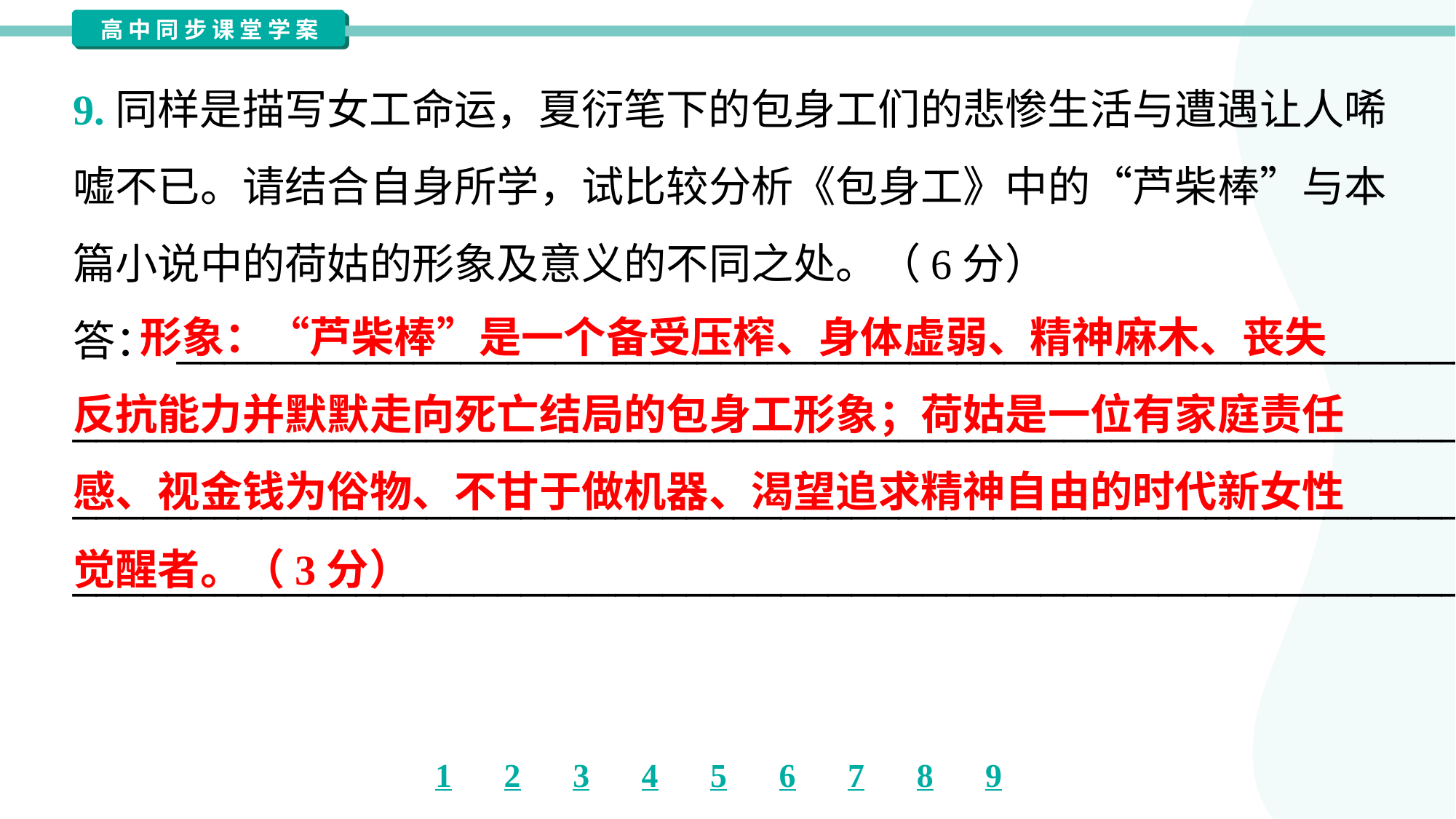

9.同样是描写女工命运，夏衍笔下的包身工们的悲惨生活与遭遇让人唏
嘘不已。请结合自身所学，试比较分析《包身工》中的“芦柴棒”与本
篇小说中的荷姑的形象及意义的不同之处。（6分）
答： ________________________________________________________
_____________________________________________________________
_____________________________________________________________
_____________________________________________________________
      形象：“芦柴棒”是一个备受压榨、身体虚弱、精神麻木、丧失
反抗能力并默默走向死亡结局的包身工形象；荷姑是一位有家庭责任
感、视金钱为俗物、不甘于做机器、渴望追求精神自由的时代新女性
觉醒者。（3分）